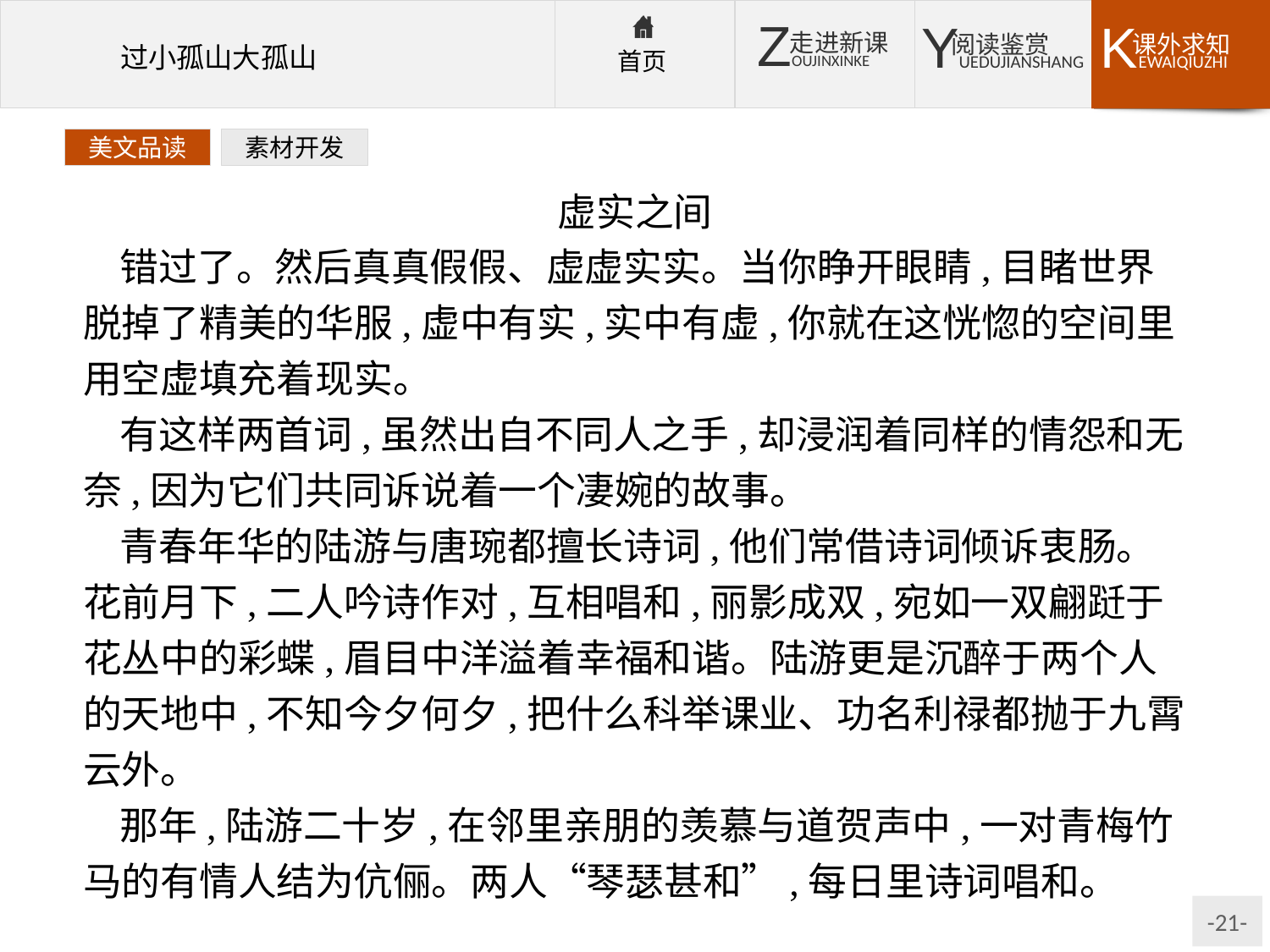

美文品读
素材开发
虚实之间
错过了。然后真真假假、虚虚实实。当你睁开眼睛,目睹世界脱掉了精美的华服,虚中有实,实中有虚,你就在这恍惚的空间里用空虚填充着现实。
有这样两首词,虽然出自不同人之手,却浸润着同样的情怨和无奈,因为它们共同诉说着一个凄婉的故事。
青春年华的陆游与唐琬都擅长诗词,他们常借诗词倾诉衷肠。花前月下,二人吟诗作对,互相唱和,丽影成双,宛如一双翩跹于花丛中的彩蝶,眉目中洋溢着幸福和谐。陆游更是沉醉于两个人的天地中,不知今夕何夕,把什么科举课业、功名利禄都抛于九霄云外。
那年,陆游二十岁,在邻里亲朋的羡慕与道贺声中,一对青梅竹马的有情人结为伉俪。两人“琴瑟甚和”,每日里诗词唱和。